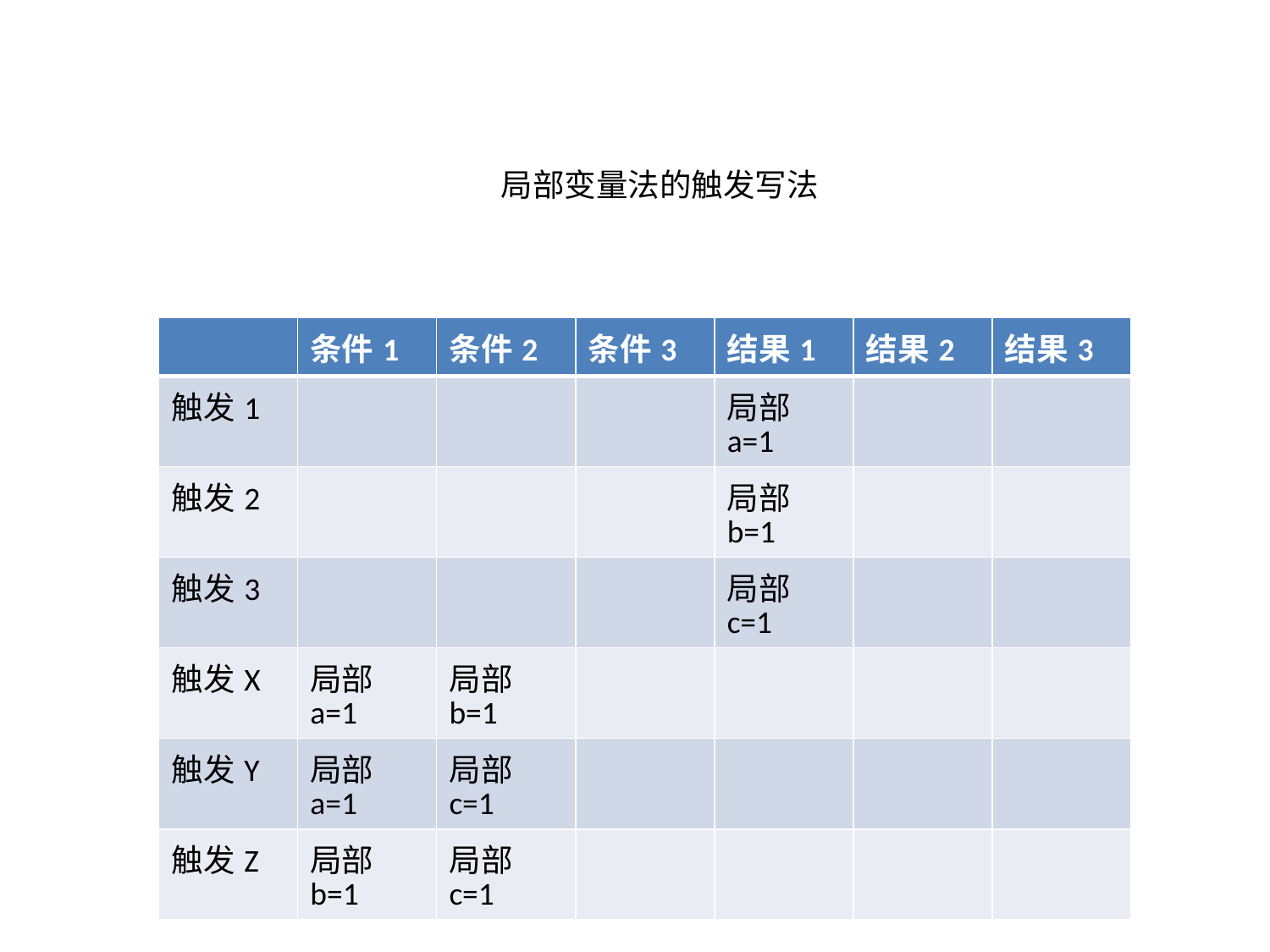

局部变量法的触发写法
|  | 条件1 | 条件2 | 条件3 | 结果1 | 结果2 | 结果3 |
| --- | --- | --- | --- | --- | --- | --- |
| 触发1 |  |  |  | 局部a=1 |  |  |
| 触发2 |  |  |  | 局部b=1 |  |  |
| 触发3 |  |  |  | 局部c=1 |  |  |
| 触发X | 局部a=1 | 局部b=1 |  |  |  |  |
| 触发Y | 局部a=1 | 局部c=1 |  |  |  |  |
| 触发Z | 局部b=1 | 局部c=1 |  |  |  |  |